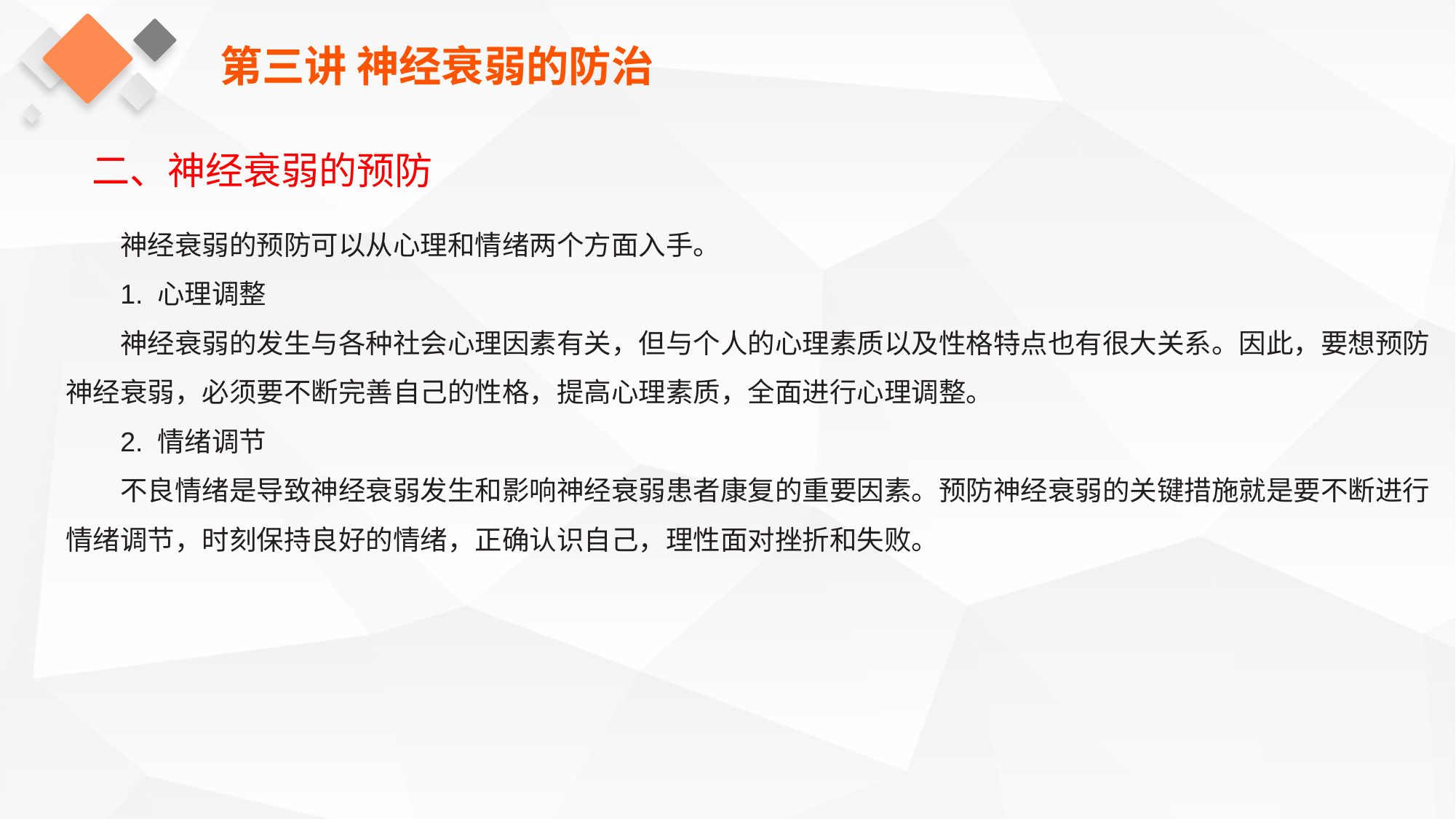

第三讲 神经衰弱的防治
二、神经衰弱的预防
神经衰弱的预防可以从心理和情绪两个方面入手。
1. 心理调整
神经衰弱的发生与各种社会心理因素有关，但与个人的心理素质以及性格特点也有很大关系。因此，要想预防神经衰弱，必须要不断完善自己的性格，提高心理素质，全面进行心理调整。
2. 情绪调节
不良情绪是导致神经衰弱发生和影响神经衰弱患者康复的重要因素。预防神经衰弱的关键措施就是要不断进行情绪调节，时刻保持良好的情绪，正确认识自己，理性面对挫折和失败。